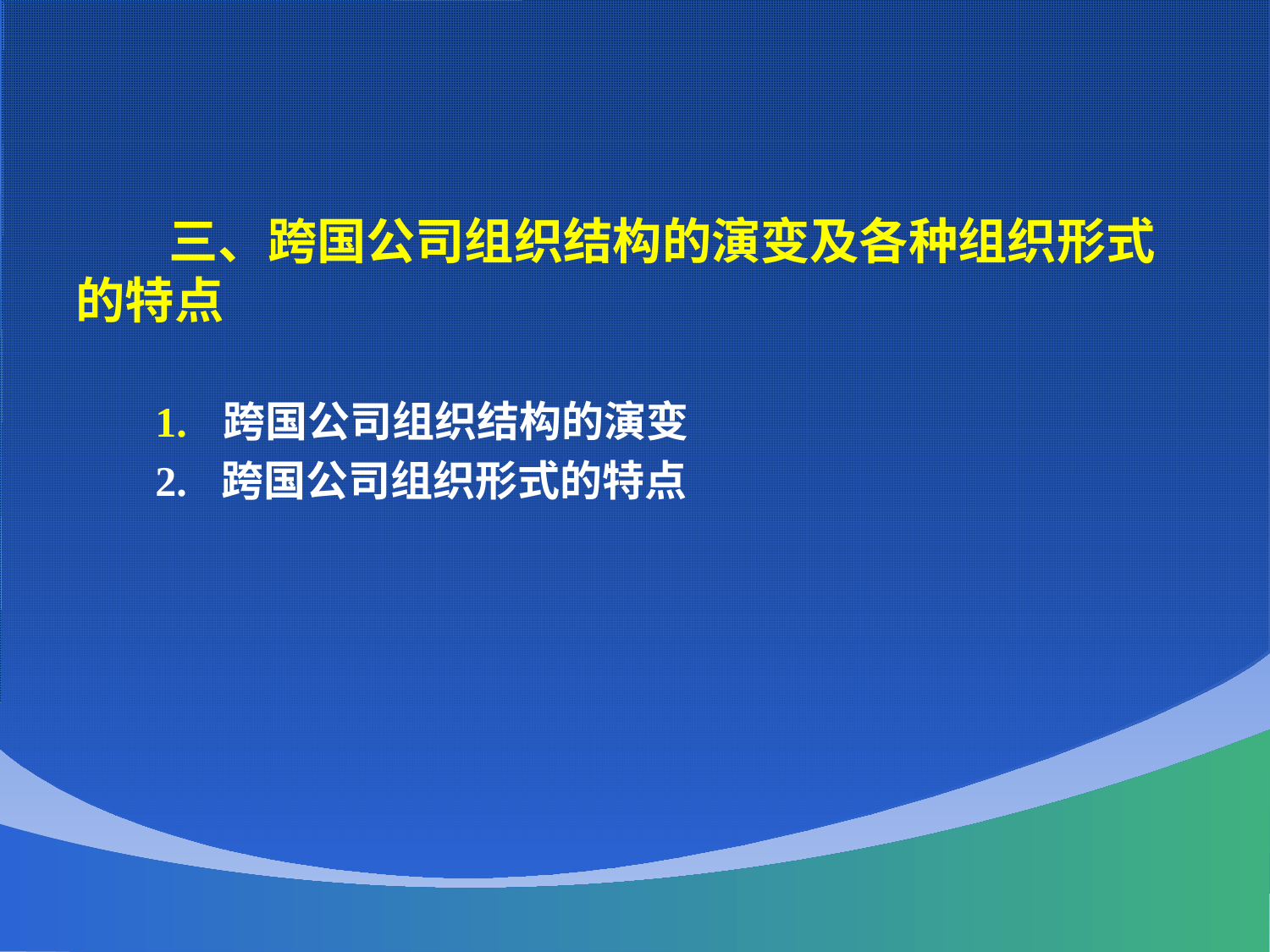

三、跨国公司组织结构的演变及各种组织形式的特点

   1.  跨国公司组织结构的演变
   2.  跨国公司组织形式的特点